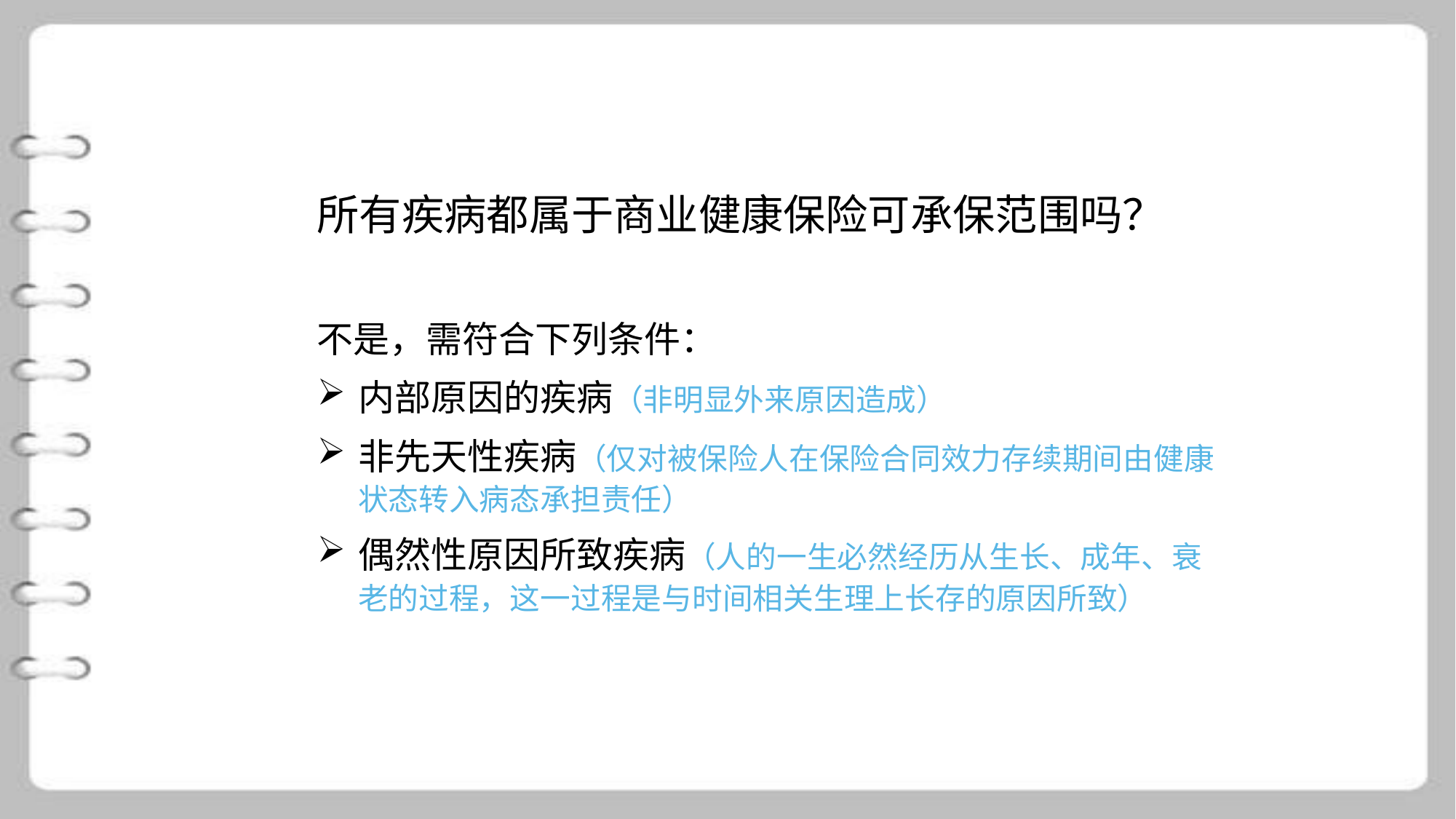

所有疾病都属于商业健康保险可承保范围吗？
不是，需符合下列条件：
内部原因的疾病（非明显外来原因造成）
非先天性疾病（仅对被保险人在保险合同效力存续期间由健康状态转入病态承担责任）
偶然性原因所致疾病（人的一生必然经历从生长、成年、衰老的过程，这一过程是与时间相关生理上长存的原因所致）